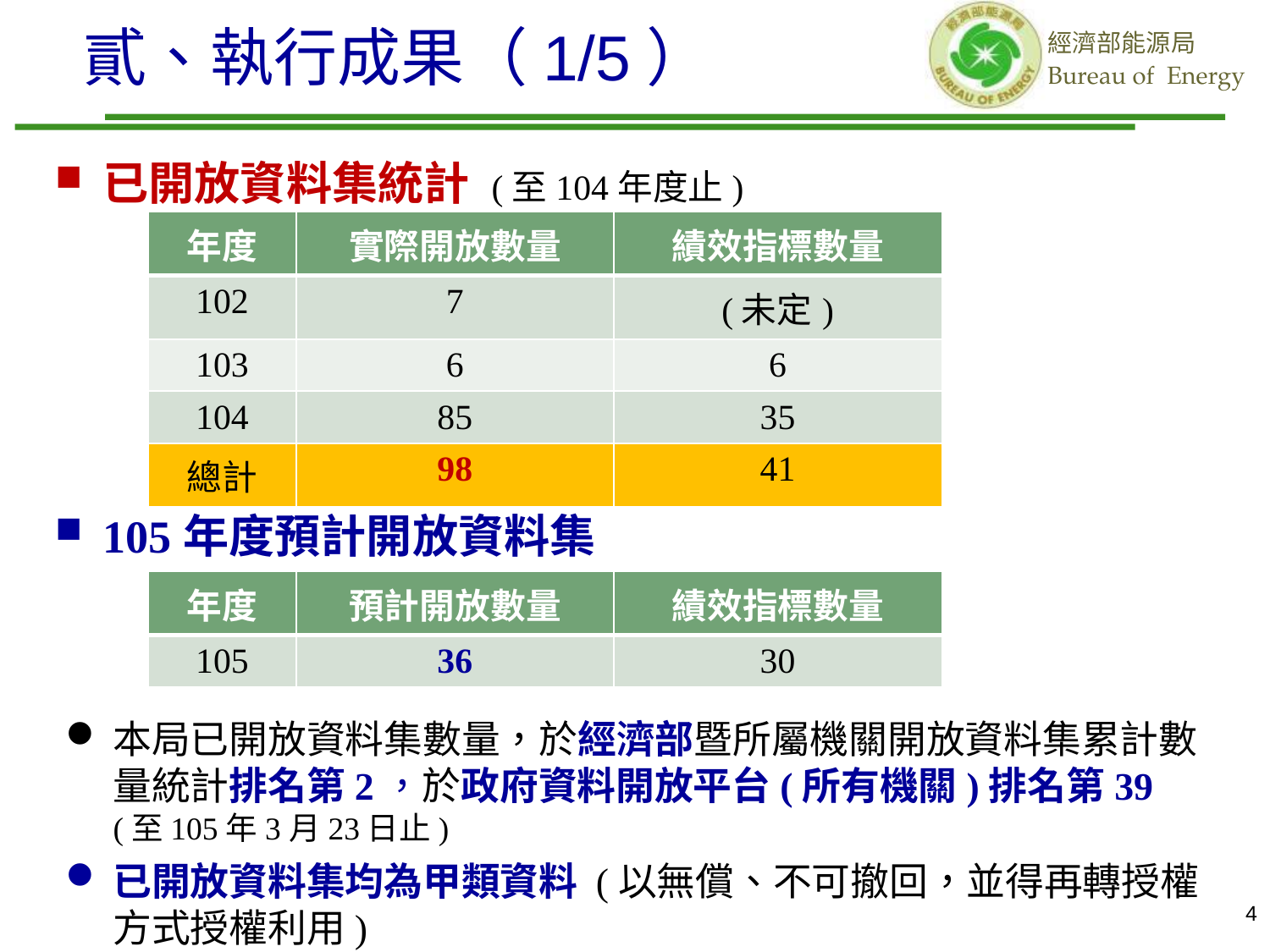

# 貳、執行成果（1/5）
已開放資料集統計 (至104年度止)

105年度預計開放資料集

| 年度 | 實際開放數量 | 績效指標數量 |
| --- | --- | --- |
| 102 | 7 | (未定) |
| 103 | 6 | 6 |
| 104 | 85 | 35 |
| 總計 | 98 | 41 |
| 年度 | 預計開放數量 | 績效指標數量 |
| --- | --- | --- |
| 105 | 36 | 30 |
本局已開放資料集數量，於經濟部暨所屬機關開放資料集累計數量統計排名第2，於政府資料開放平台(所有機關)排名第39   (至105年3月23日止)
已開放資料集均為甲類資料 (以無償、不可撤回，並得再轉授權方式授權利用)
4